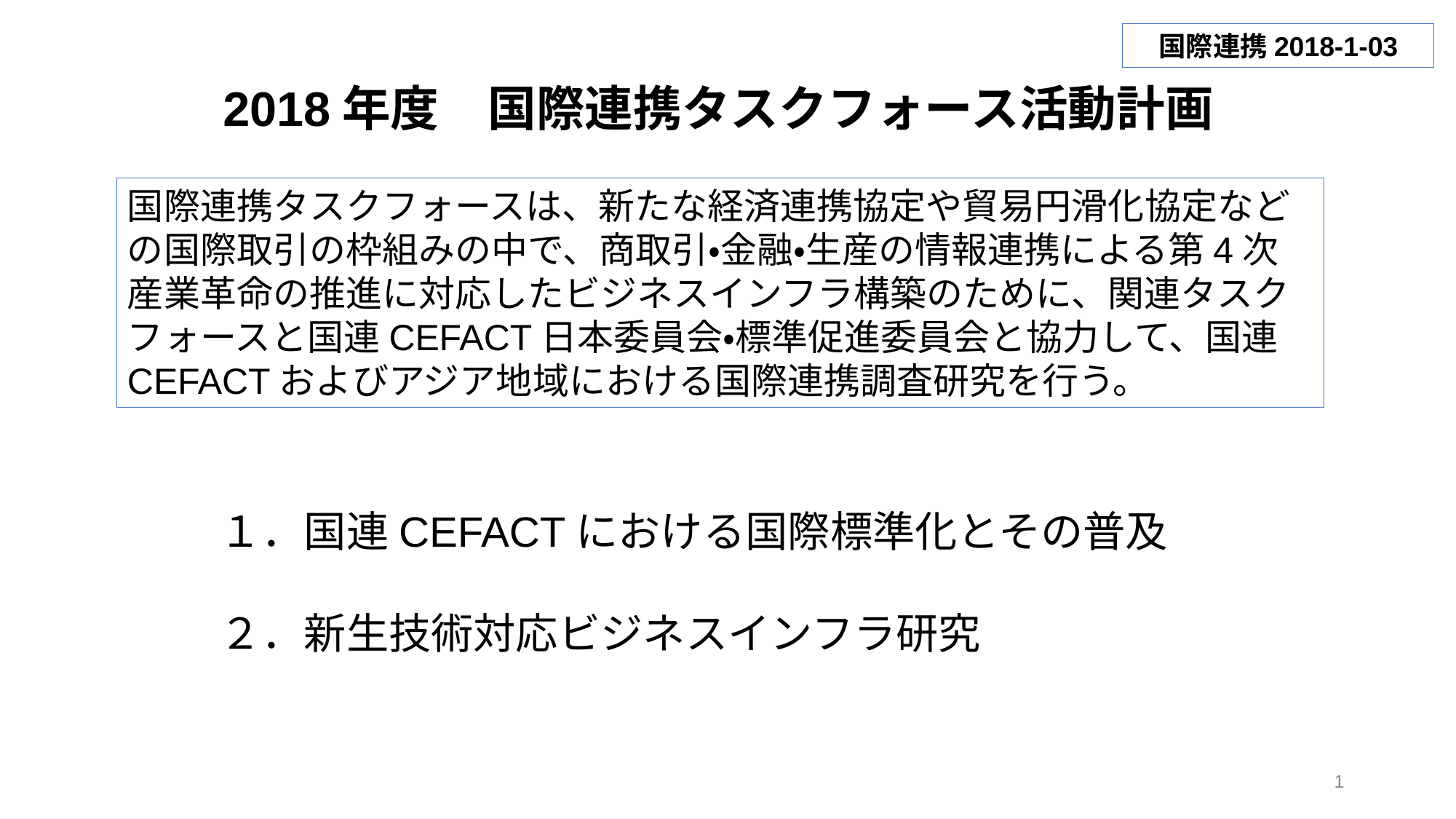

国際連携2018-1-03
2018年度　国際連携タスクフォース活動計画
国際連携タスクフォースは、新たな経済連携協定や貿易円滑化協定などの国際取引の枠組みの中で、商取引・金融・生産の情報連携による第4次産業革命の推進に対応したビジネスインフラ構築のために、関連タスクフォースと国連CEFACT日本委員会・標準促進委員会と協力して、国連CEFACTおよびアジア地域における国際連携調査研究を行う。
１．国連CEFACTにおける国際標準化とその普及

２．新生技術対応ビジネスインフラ研究

1